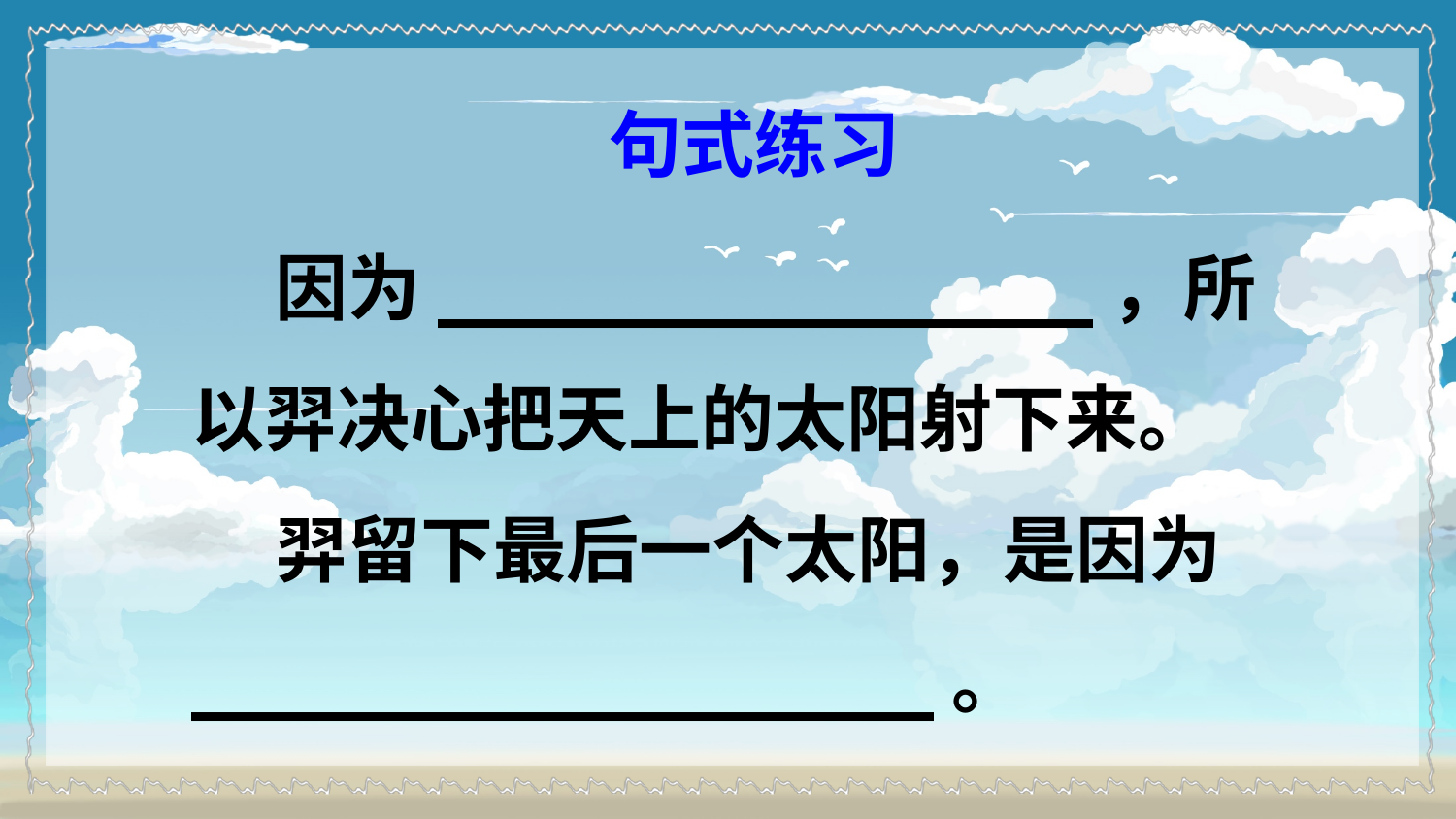

句式练习
    因为_______________，所以羿决心把天上的太阳射下来。
    羿留下最后一个太阳，是因为_________________。